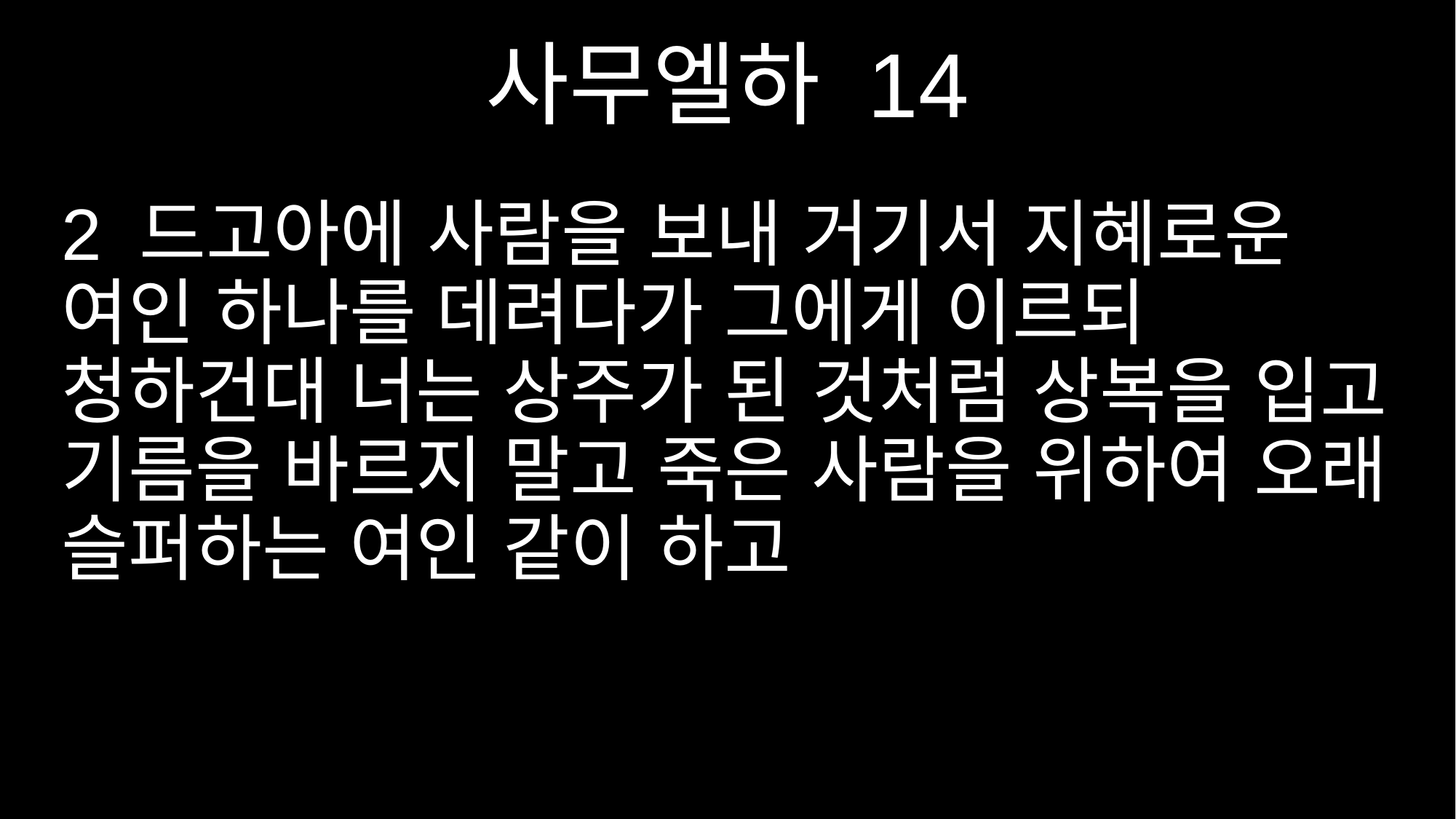

사무엘하 14
2 드고아에 사람을 보내 거기서 지혜로운 여인 하나를 데려다가 그에게 이르되 청하건대 너는 상주가 된 것처럼 상복을 입고 기름을 바르지 말고 죽은 사람을 위하여 오래 슬퍼하는 여인 같이 하고